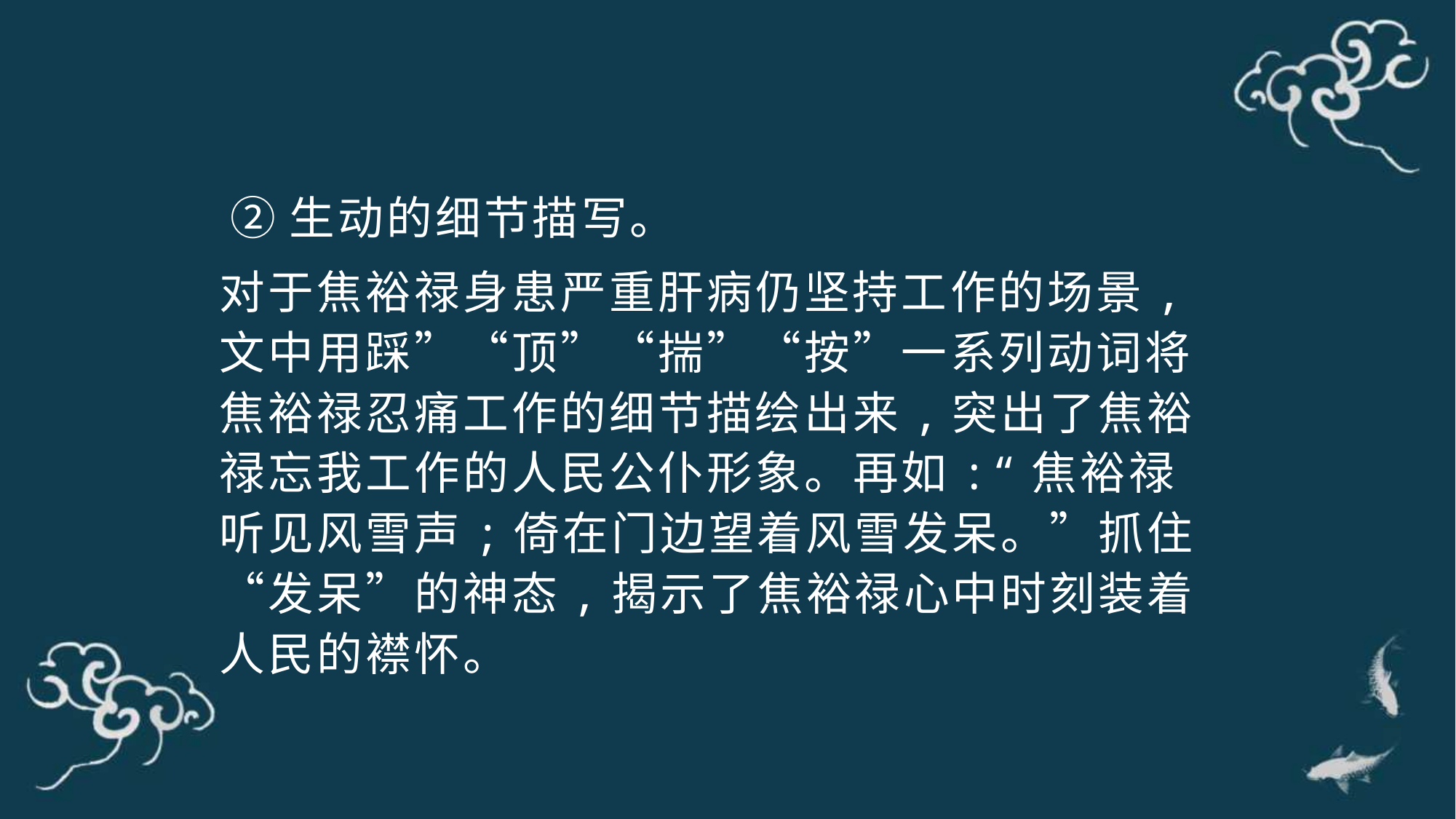

②生动的细节描写。
对于焦裕禄身患严重肝病仍坚持工作的场景,文中用踩”“顶”“揣”“按”一系列动词将焦裕禄忍痛工作的细节描绘出来,突出了焦裕禄忘我工作的人民公仆形象。再如:“焦裕禄听见风雪声;倚在门边望着风雪发呆。”抓住“发呆”的神态,揭示了焦裕禄心中时刻装着人民的襟怀。